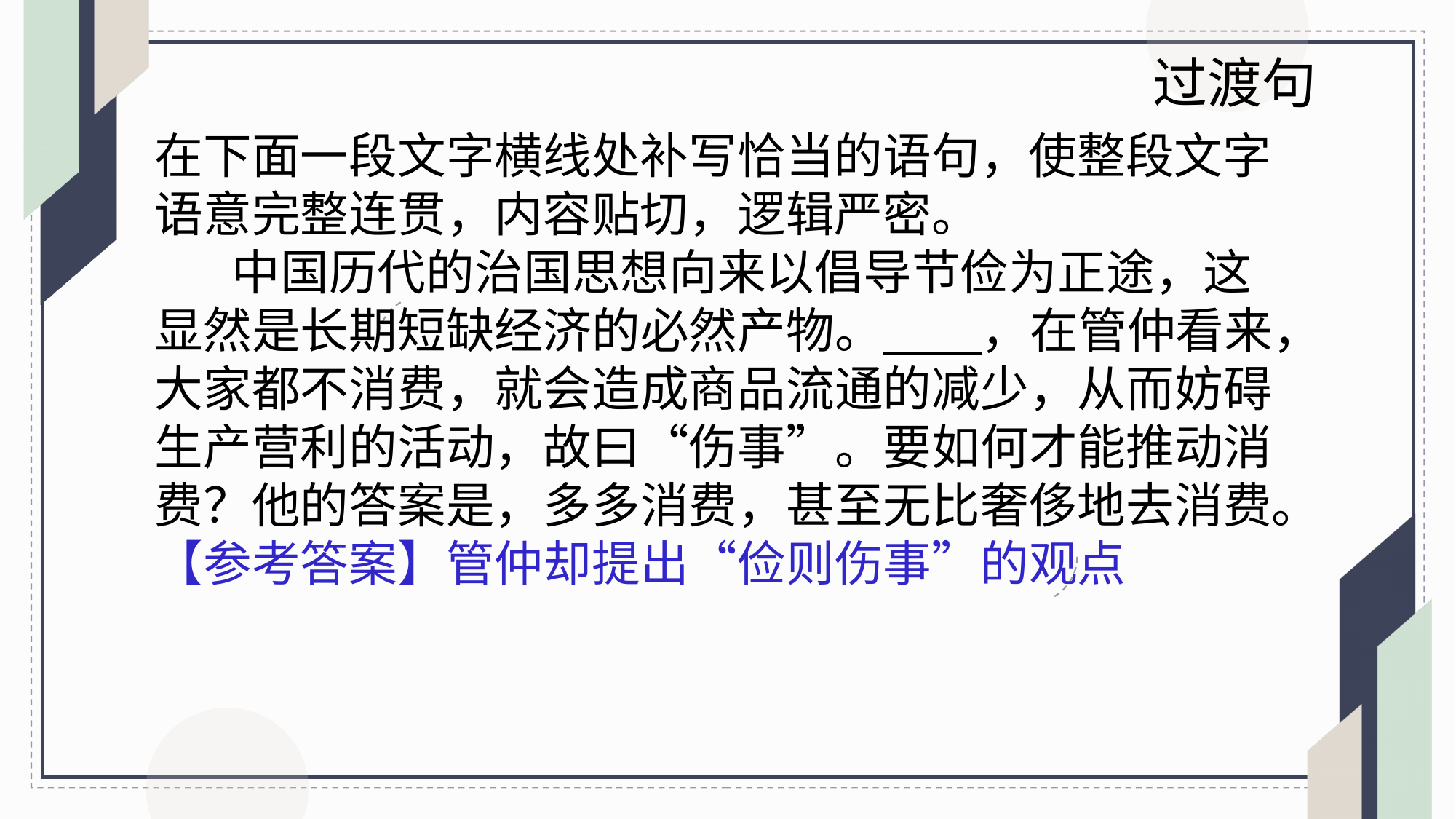

过渡句
在下面一段文字横线处补写恰当的语句，使整段文字语意完整连贯，内容贴切，逻辑严密。
      中国历代的治国思想向来以倡导节俭为正途，这显然是长期短缺经济的必然产物。         ，在管仲看来，大家都不消费，就会造成商品流通的减少，从而妨碍生产营利的活动，故曰“伤事”。要如何才能推动消费？他的答案是，多多消费，甚至无比奢侈地去消费。
【参考答案】管仲却提出“俭则伤事”的观点